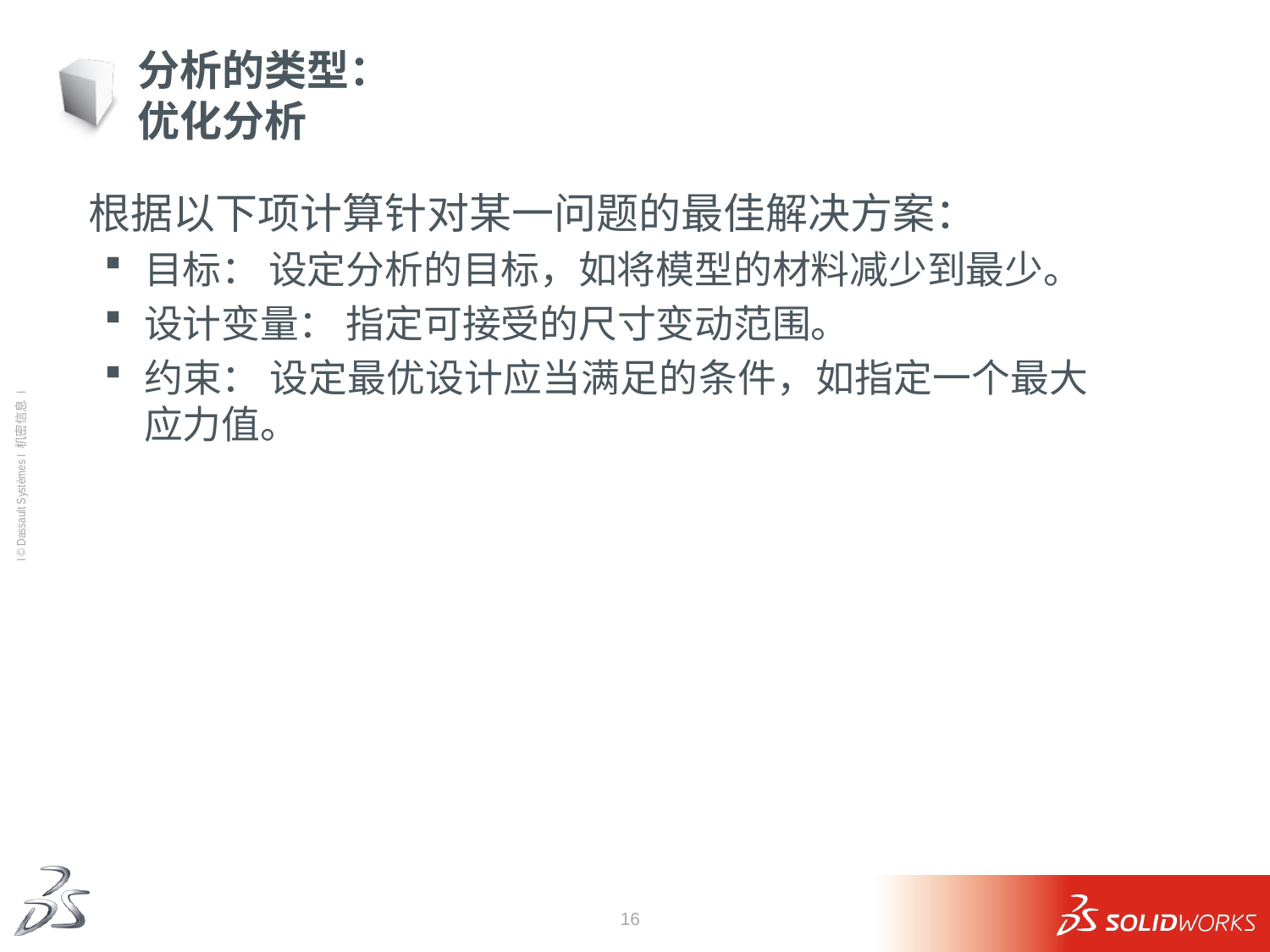

# 分析的类型： 优化分析
	根据以下项计算针对某一问题的最佳解决方案：
目标： 设定分析的目标，如将模型的材料减少到最少。
设计变量： 指定可接受的尺寸变动范围。
约束： 设定最优设计应当满足的条件，如指定一个最大应力值。